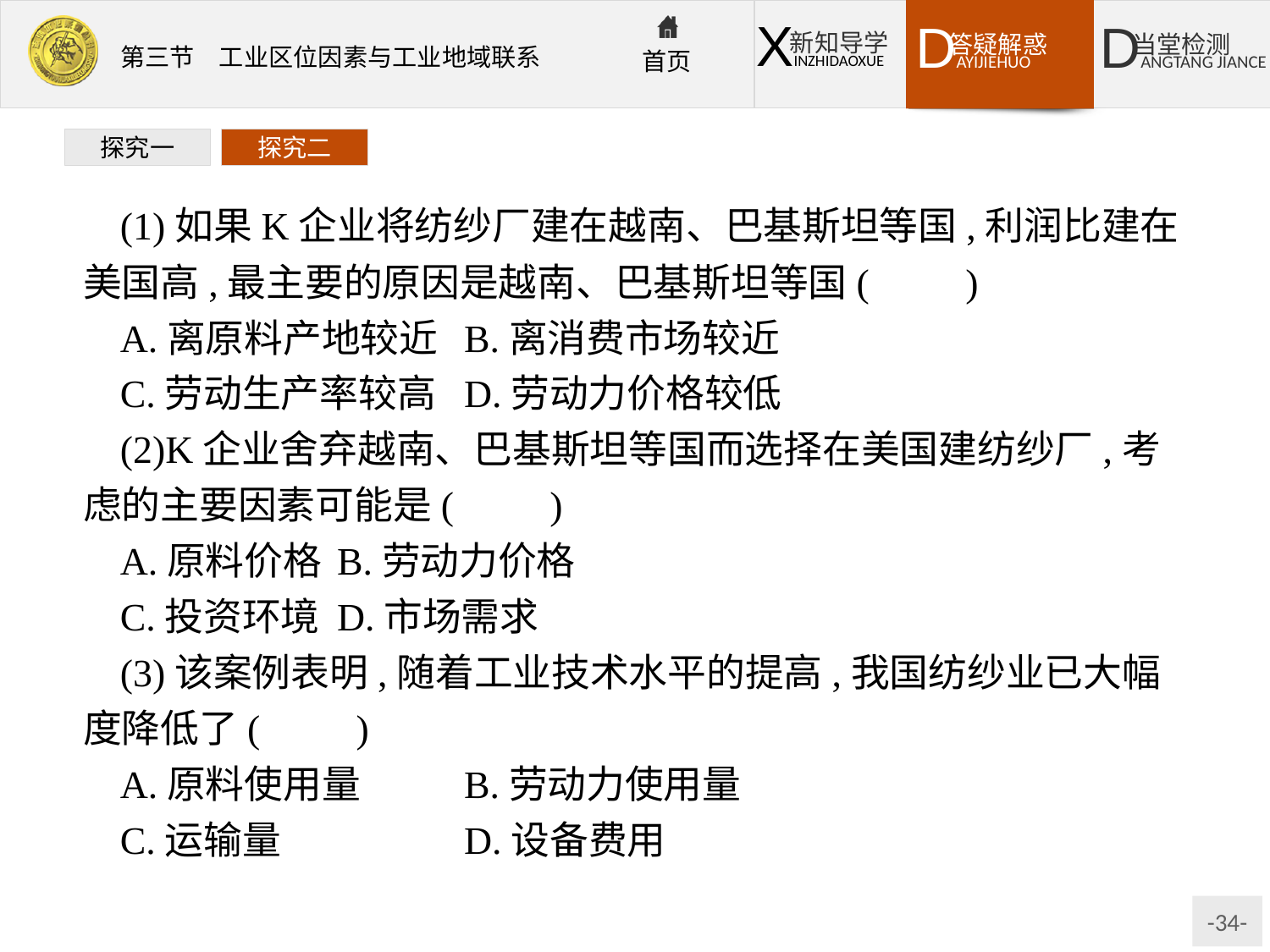

探究一
探究二
(1)如果K企业将纺纱厂建在越南、巴基斯坦等国,利润比建在美国高,最主要的原因是越南、巴基斯坦等国(　　)
A.离原料产地较近	B.离消费市场较近
C.劳动生产率较高	D.劳动力价格较低
(2)K企业舍弃越南、巴基斯坦等国而选择在美国建纺纱厂,考虑的主要因素可能是(　　)
A.原料价格	B.劳动力价格
C.投资环境	D.市场需求
(3)该案例表明,随着工业技术水平的提高,我国纺纱业已大幅度降低了(　　)
A.原料使用量	B.劳动力使用量
C.运输量		D.设备费用